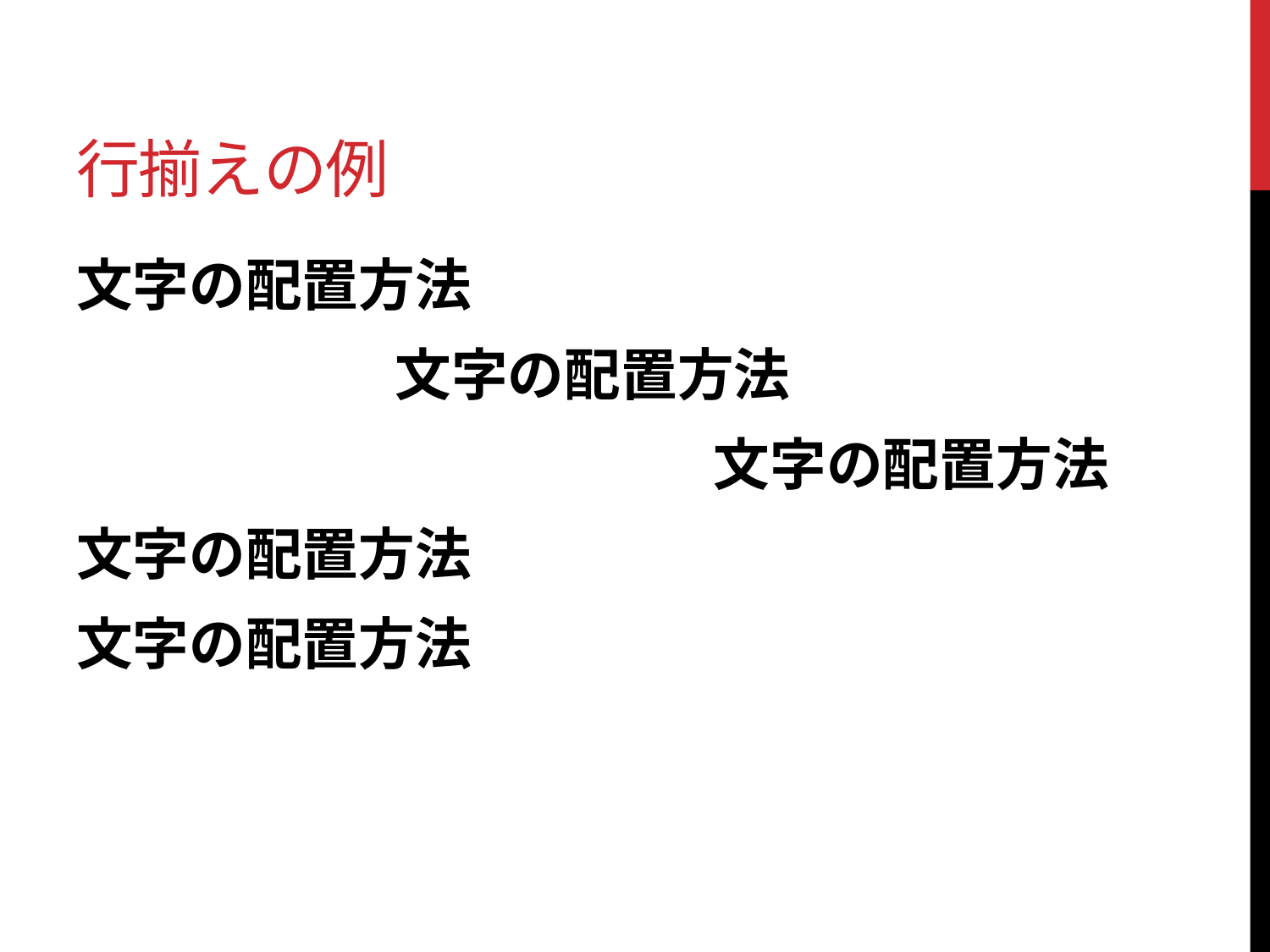

# 行揃えの例
文字の配置方法
文字の配置方法
文字の配置方法
文字の配置方法
文字の配置方法